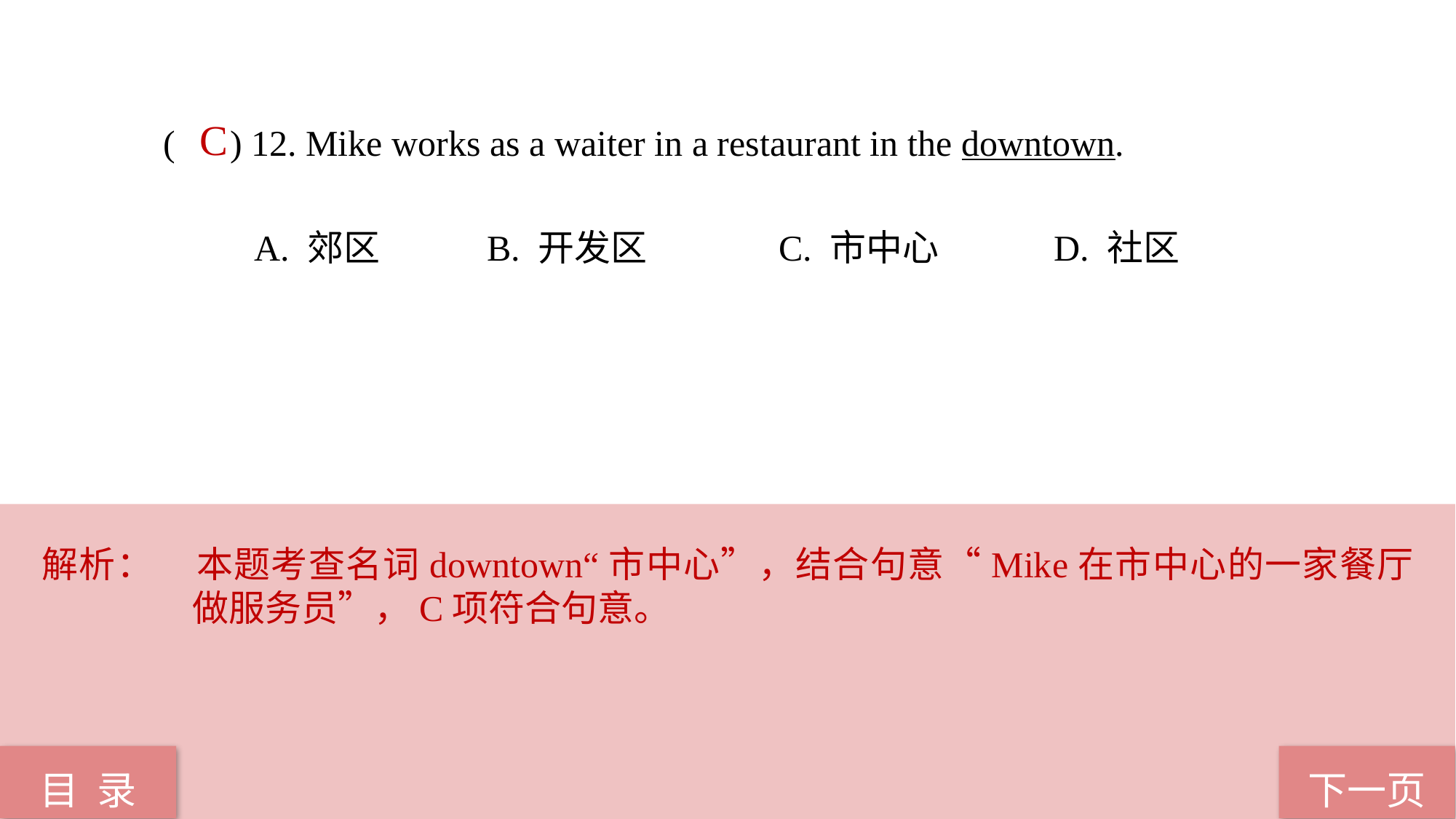

(      ) 12. Mike works as a waiter in a restaurant in the downtown.

          A. 郊区            B. 开发区               C. 市中心             D. 社区
C
解析：	本题考查名词downtown“市中心”，结合句意“Mike在市中心的一家餐厅做服务员”，C项符合句意。